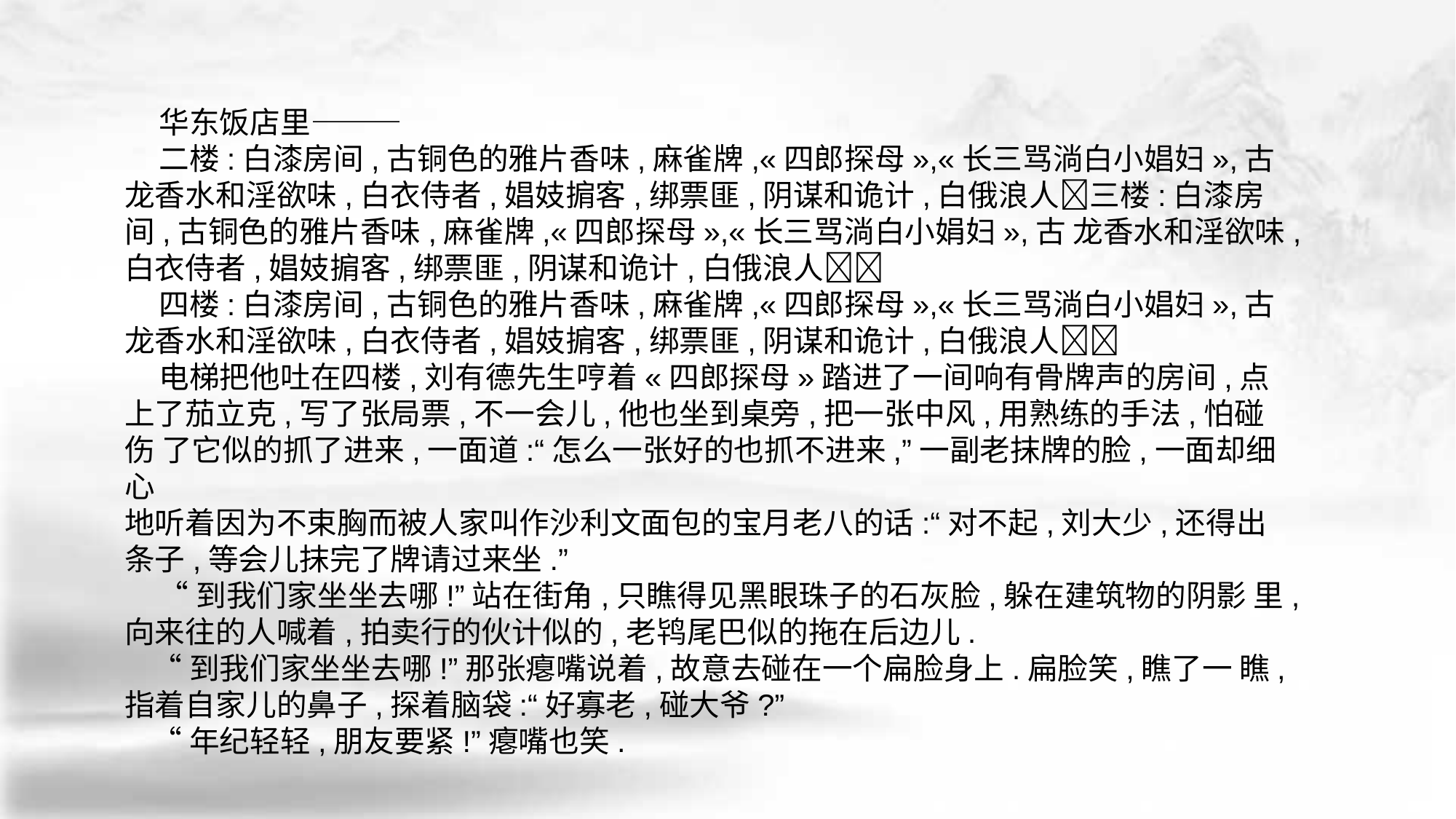

华东饭店里———
    二楼:白漆房间,古铜色的雅片香味,麻雀牌,«四郎探母»,«长三骂淌白小娼妇»,古 龙香水和淫欲味,白衣侍者,娼妓掮客,绑票匪,阴谋和诡计,白俄浪人􀆺三楼:白漆房间,古铜色的雅片香味,麻雀牌,«四郎探母»,«长三骂淌白小娟妇»,古 龙香水和淫欲味,白衣侍者,娼妓掮客,绑票匪,阴谋和诡计,白俄浪人􀆺􀆺
    四楼:白漆房间,古铜色的雅片香味,麻雀牌,«四郎探母»,«长三骂淌白小娼妇»,古 龙香水和淫欲味,白衣侍者,娼妓掮客,绑票匪,阴谋和诡计,白俄浪人􀆺􀆺
    电梯把他吐在四楼,刘有德先生哼着«四郎探母»踏进了一间响有骨牌声的房间,点 上了茄立克,写了张局票,不一会儿,他也坐到桌旁,把一张中风,用熟练的手法,怕碰伤 了它似的抓了进来,一面道:“怎么一张好的也抓不进来,”一副老抹牌的脸,一面却细心
地听着因为不束胸而被人家叫作沙利文面包的宝月老八的话:“对不起,刘大少,还得出 条子,等会儿抹完了牌请过来坐.”
     “到我们家坐坐去哪!”站在街角,只瞧得见黑眼珠子的石灰脸,躲在建筑物的阴影 里,向来往的人喊着,拍卖行的伙计似的,老鸨尾巴似的拖在后边儿.
    “到我们家坐坐去哪!”那张瘪嘴说着,故意去碰在一个扁脸身上.扁脸笑,瞧了一 瞧,指着自家儿的鼻子,探着脑袋:“好寡老,碰大爷?”
    “年纪轻轻,朋友要紧!”瘪嘴也笑.